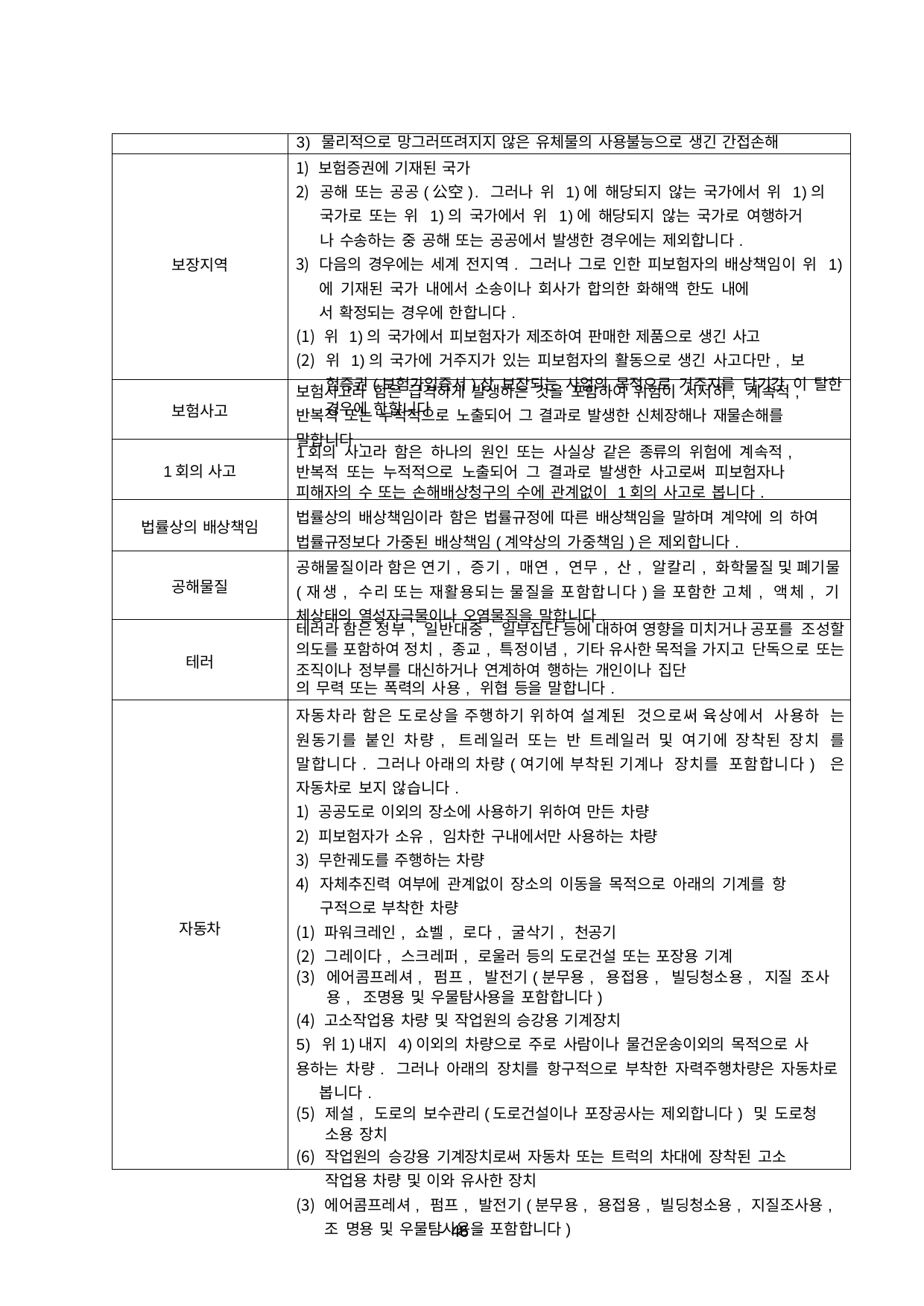

|  | 3) 물리적으로 망그러뜨려지지 않은 유체물의 사용불능으로 생긴 간접손해 |
| --- | --- |
| 보장지역 | 보험증권에 기재된 국가 공해 또는 공공(公空). 그러나 위 1)에 해당되지 않는 국가에서 위 1)의 국가로 또는 위 1)의 국가에서 위 1)에 해당되지 않는 국가로 여행하거 나 수송하는 중 공해 또는 공공에서 발생한 경우에는 제외합니다. 다음의 경우에는 세계 전지역. 그러나 그로 인한 피보험자의 배상책임이 위 1)에 기재된 국가 내에서 소송이나 회사가 합의한 화해액 한도 내에 서 확정되는 경우에 한합니다. 위 1)의 국가에서 피보험자가 제조하여 판매한 제품으로 생긴 사고 위 1)의 국가에 거주지가 있는 피보험자의 활동으로 생긴 사고다만, 보 험증권(보험가입증서)상 보장되는 사업의 목적으로 거주지를 단기간 이 탈한 경우에 한합니다. |
| 보험사고 | 보험사고라 함은 급격하게 발생하는 것을 포함하여 위험이 서서히, 계속적, 반복적 또는 누적적으로 노출되어 그 결과로 발생한 신체장해나 재물손해를 말합니다. |
| 1회의 사고 | 1회의 사고라 함은 하나의 원인 또는 사실상 같은 종류의 위험에 계속적, 반복적 또는 누적적으로 노출되어 그 결과로 발생한 사고로써 피보험자나 피해자의 수 또는 손해배상청구의 수에 관계없이 1회의 사고로 봅니다. |
| 법률상의 배상책임 | 법률상의 배상책임이라 함은 법률규정에 따른 배상책임을 말하며 계약에 의 하여 법률규정보다 가중된 배상책임(계약상의 가중책임)은 제외합니다. |
| 공해물질 | 공해물질이라 함은 연기, 증기, 매연, 연무, 산, 알칼리, 화학물질 및 폐기물 (재생, 수리 또는 재활용되는 물질을 포함합니다)을 포함한 고체, 액체, 기 체상태의 열성자극물이나 오염물질을 말합니다. |
| 테러 | 테러라 함은 정부, 일반대중, 일부집단 등에 대하여 영향을 미치거나 공포를 조성할 의도를 포함하여 정치, 종교, 특정이념, 기타 유사한 목적을 가지고 단독으로 또는 조직이나 정부를 대신하거나 연계하여 행하는 개인이나 집단 의 무력 또는 폭력의 사용, 위협 등을 말합니다. |
| 자동차 | 자동차라 함은 도로상을 주행하기 위하여 설계된 것으로써 육상에서 사용하 는 원동기를 붙인 차량, 트레일러 또는 반 트레일러 및 여기에 장착된 장치 를 말합니다. 그러나 아래의 차량(여기에 부착된 기계나 장치를 포함합니다) 은 자동차로 보지 않습니다. 공공도로 이외의 장소에 사용하기 위하여 만든 차량 피보험자가 소유, 임차한 구내에서만 사용하는 차량 무한궤도를 주행하는 차량 자체추진력 여부에 관계없이 장소의 이동을 목적으로 아래의 기계를 항 구적으로 부착한 차량 파워크레인, 쇼벨, 로다, 굴삭기, 천공기 그레이다, 스크레퍼, 로울러 등의 도로건설 또는 포장용 기계 에어콤프레셔, 펌프, 발전기(분무용, 용접용, 빌딩청소용, 지질 조사용, 조명용 및 우물탐사용을 포함합니다) 고소작업용 차량 및 작업원의 승강용 기계장치 5) 위1)내지 4)이외의 차량으로 주로 사람이나 물건운송이외의 목적으로 사 용하는 차량. 그러나 아래의 장치를 항구적으로 부착한 자력주행차량은 자동차로 봅니다. 제설, 도로의 보수관리(도로건설이나 포장공사는 제외합니다) 및 도로청 소용 장치 작업원의 승강용 기계장치로써 자동차 또는 트럭의 차대에 장착된 고소 작업용 차량 및 이와 유사한 장치 에어콤프레셔, 펌프, 발전기(분무용, 용접용, 빌딩청소용, 지질조사용, 조 명용 및 우물탐사용을 포함합니다) |
- 46 -